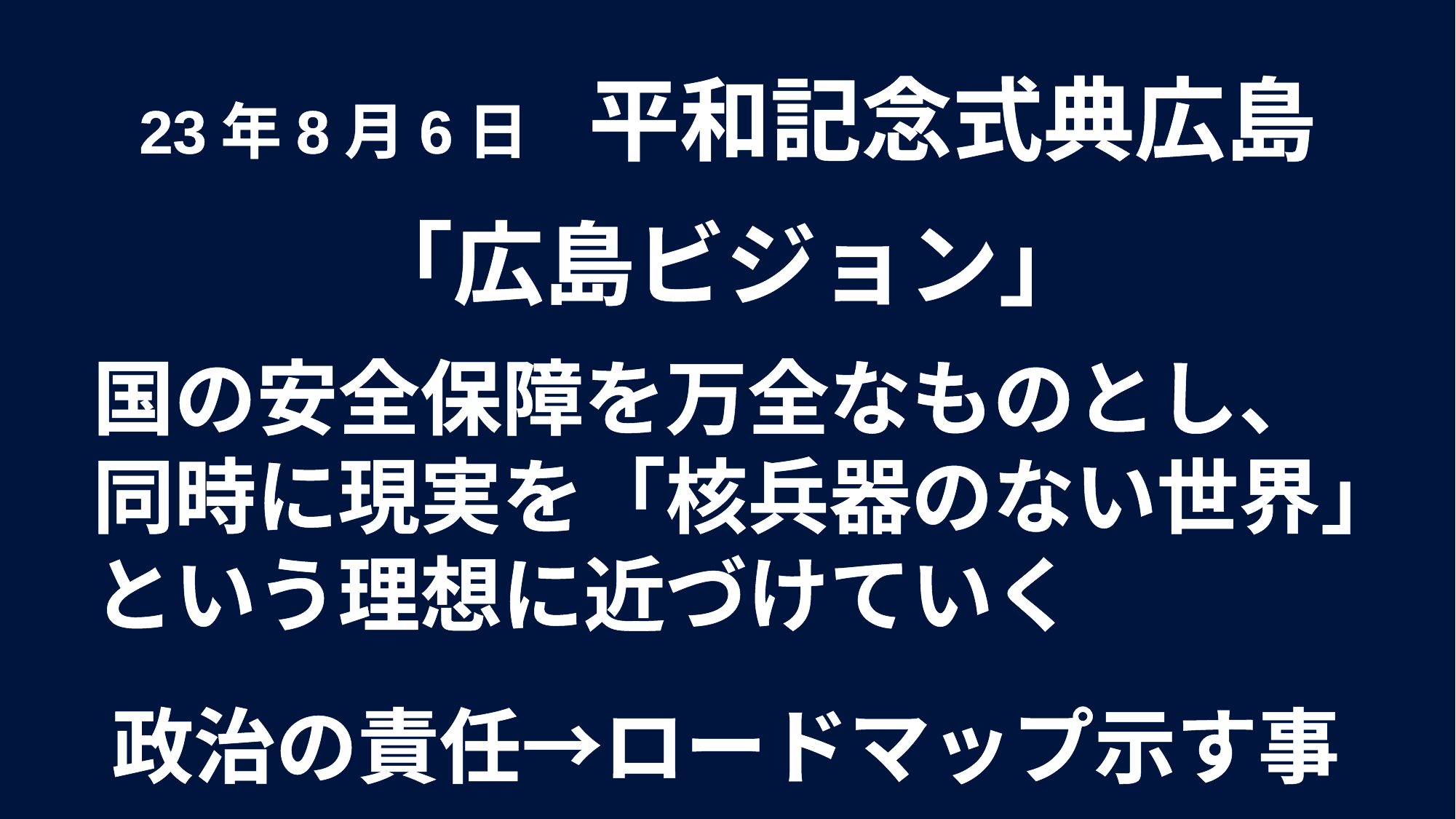

23年8月6日　平和記念式典広島
「広島ビジョン」
　国の安全保障を万全なものとし、
　同時に現実を「核兵器のない世界」
　という理想に近づけていく
政治の責任→ロードマップ示す事